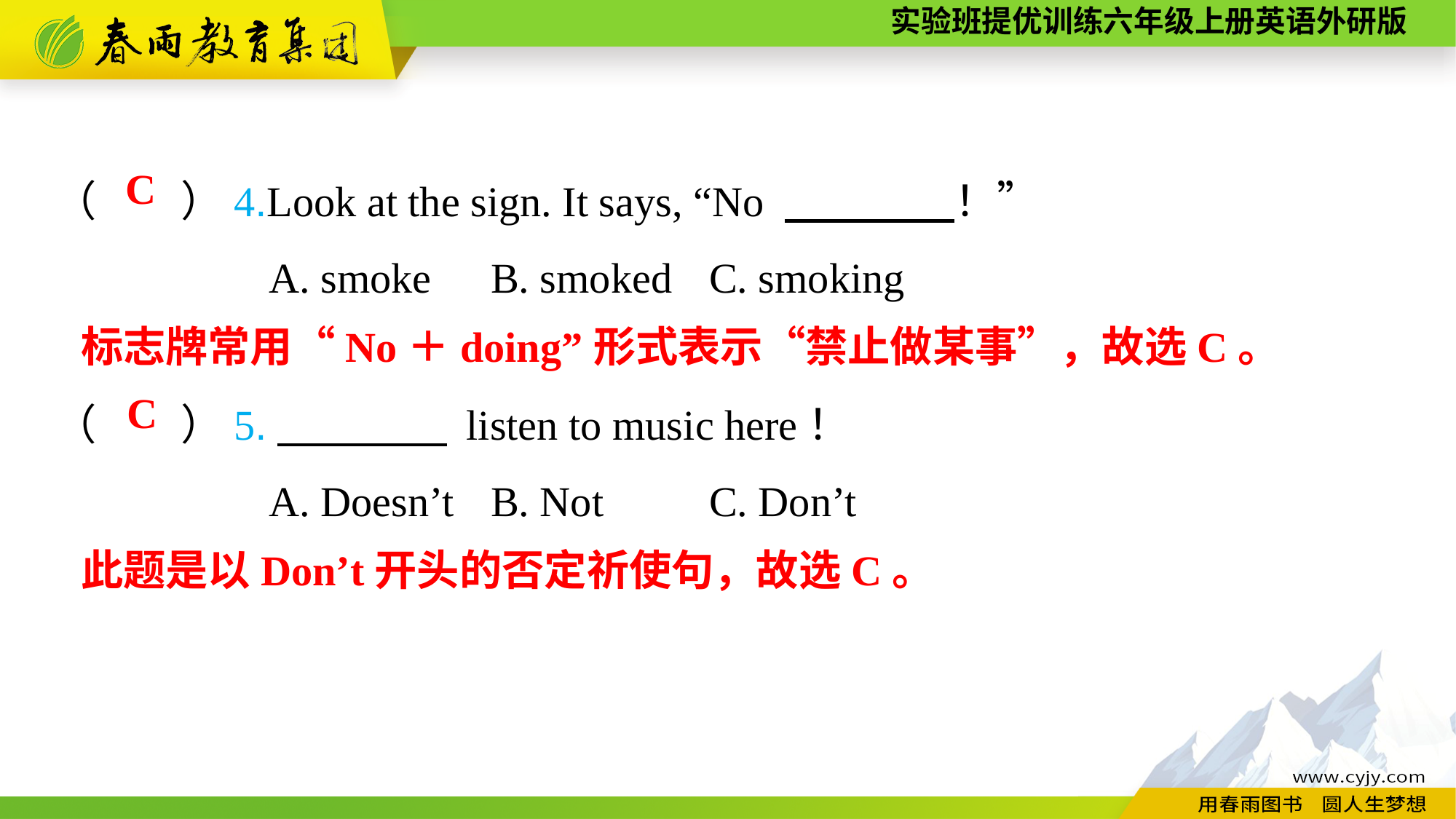

（　　）4.Look at the sign. It says, “No 　　　　！”
A. smoke	B. smoked	C. smoking
C
标志牌常用“No＋doing”形式表示“禁止做某事”，故选C。
（　　）5.　　　　 listen to music here！
A. Doesn’t	B. Not	C. Don’t
C
此题是以Don’t开头的否定祈使句，故选C。